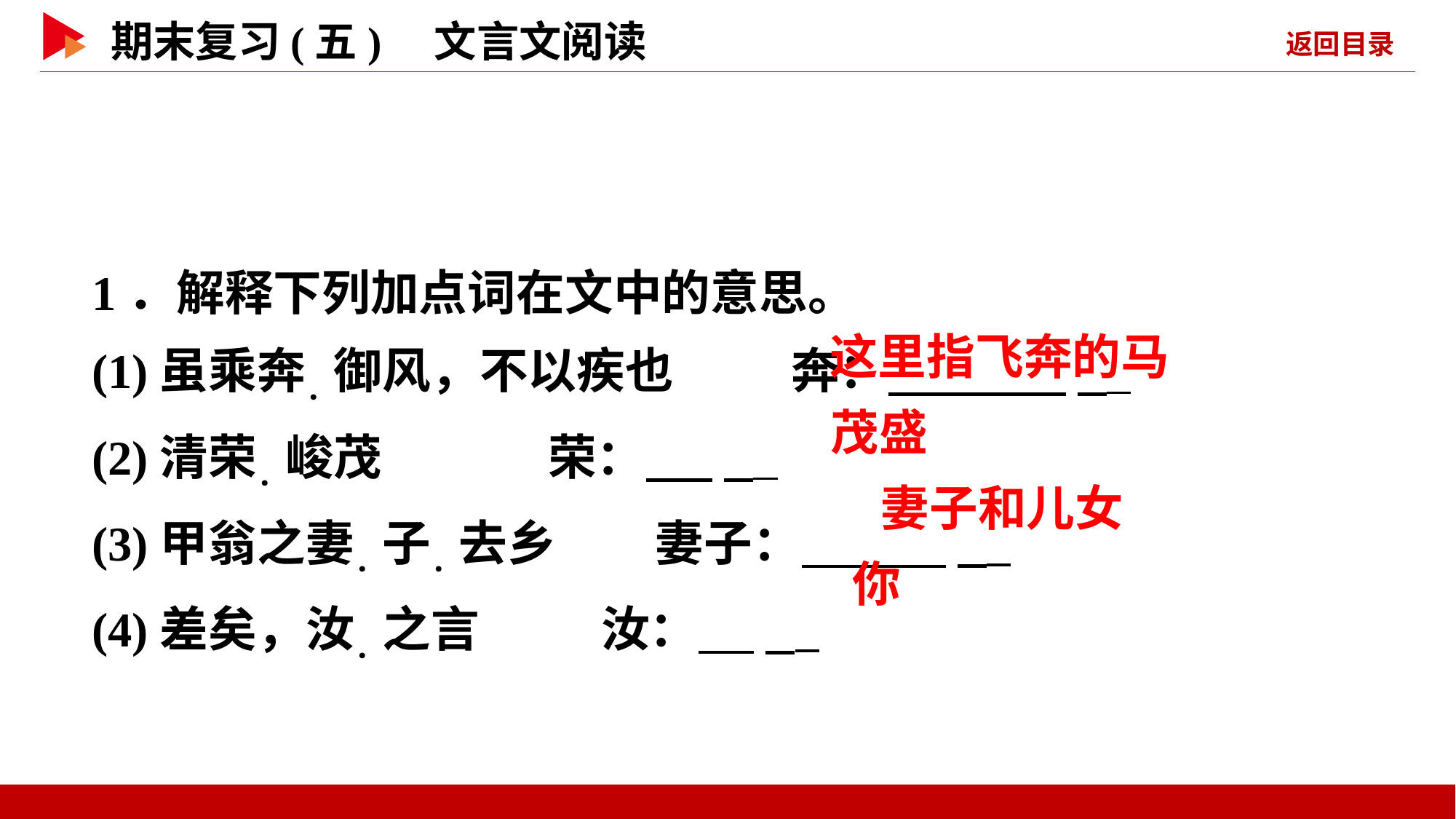

1．解释下列加点词在文中的意思。
(1)虽乘奔．御风，不以疾也	    奔：                _
(2)清荣．峻茂               荣：      _
(3)甲翁之妻．子．去乡         妻子：             _
(4)差矣，汝．之言           汝：     _
 这里指飞奔的马
 茂盛
 妻子和儿女
   你